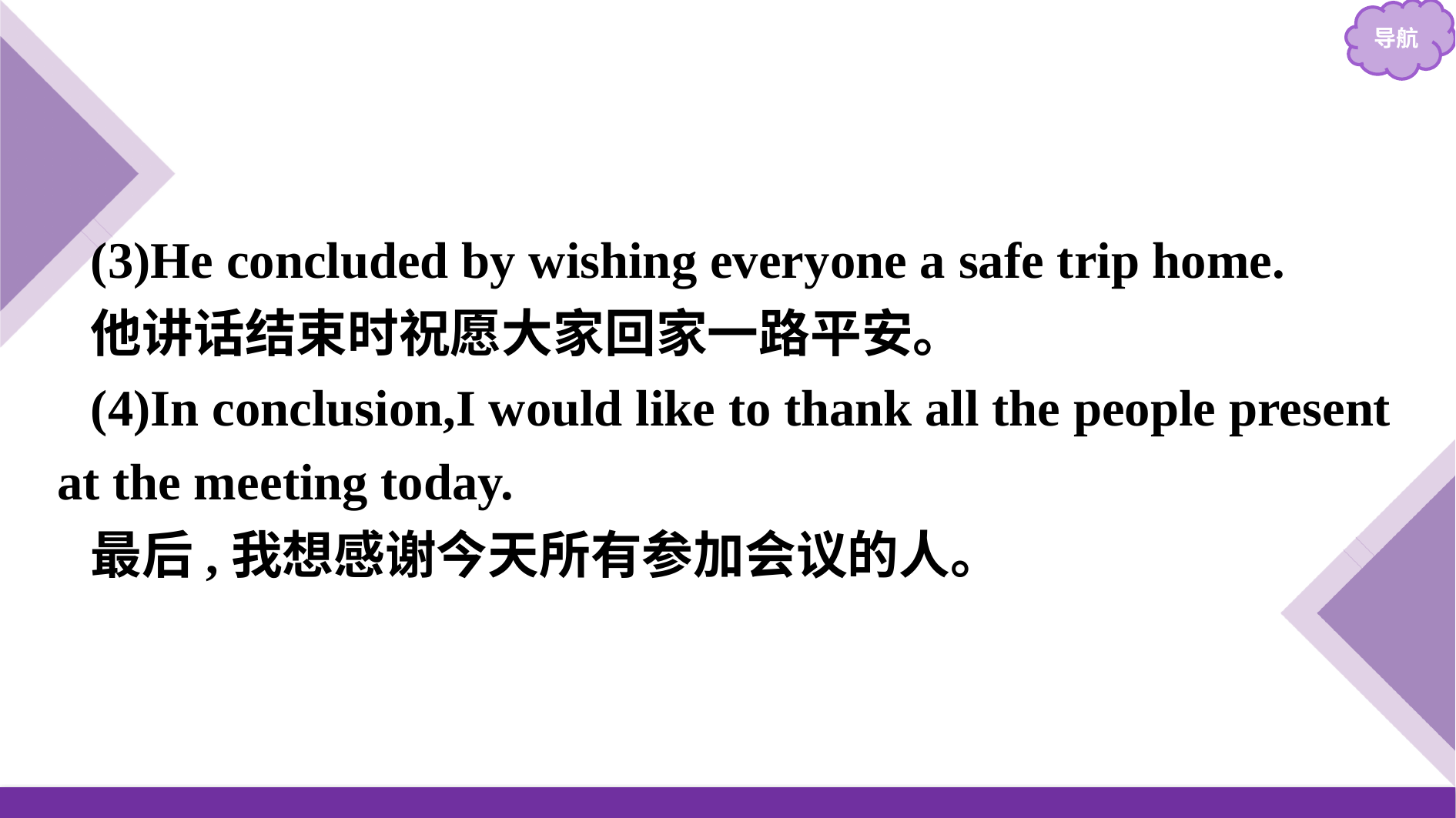

(3)He concluded by wishing everyone a safe trip home.
他讲话结束时祝愿大家回家一路平安。
(4)In conclusion,I would like to thank all the people present at the meeting today.
最后,我想感谢今天所有参加会议的人。